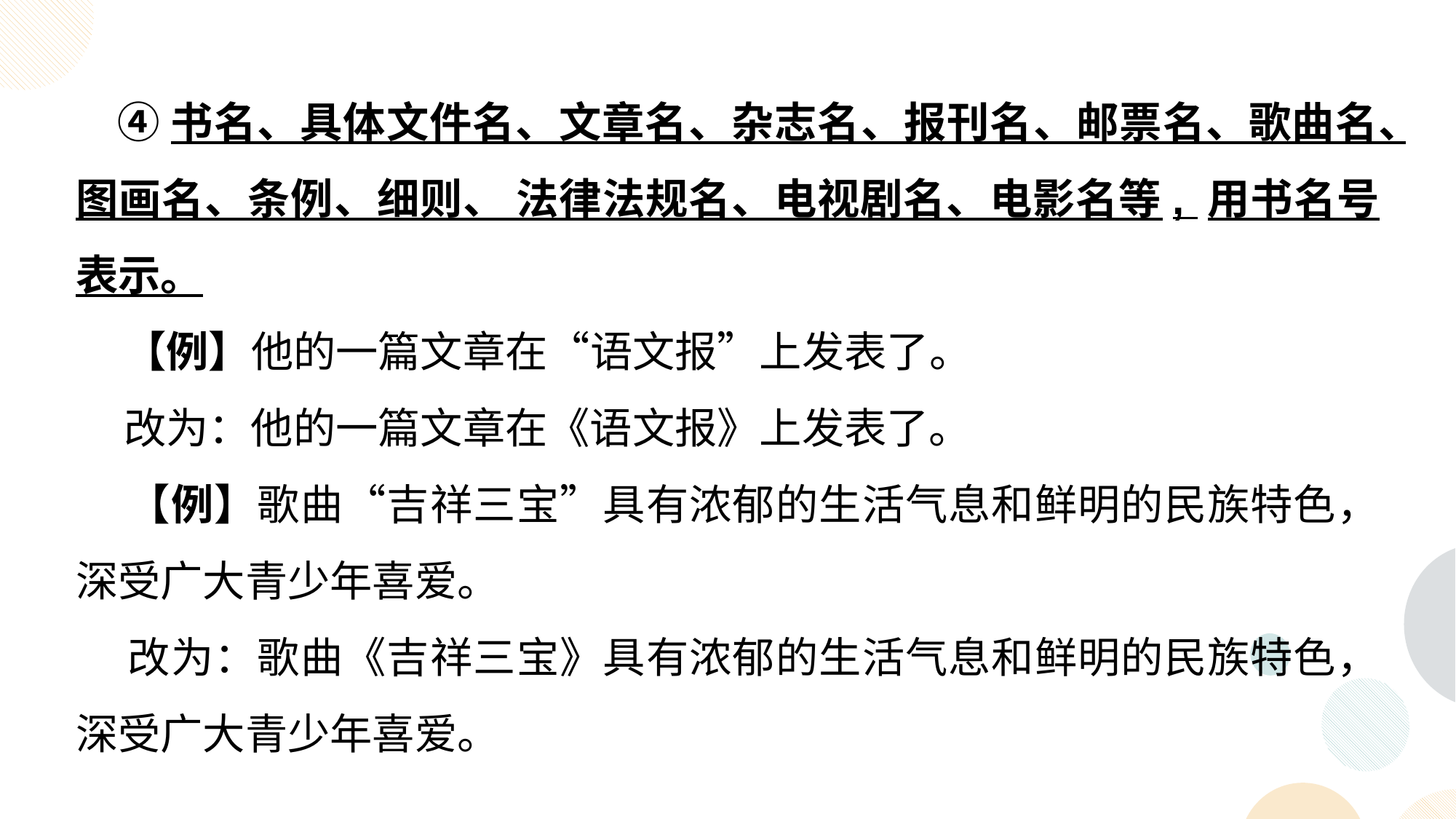

④书名、具体文件名、文章名、杂志名、报刊名、邮票名、歌曲名、图画名、条例、细则、 法律法规名、电视剧名、电影名等, 用书名号表示。
    【例】他的一篇文章在“语文报”上发表了。
    改为：他的一篇文章在《语文报》上发表了。
    【例】歌曲“吉祥三宝”具有浓郁的生活气息和鲜明的民族特色，深受广大青少年喜爱。
    改为：歌曲《吉祥三宝》具有浓郁的生活气息和鲜明的民族特色，深受广大青少年喜爱。